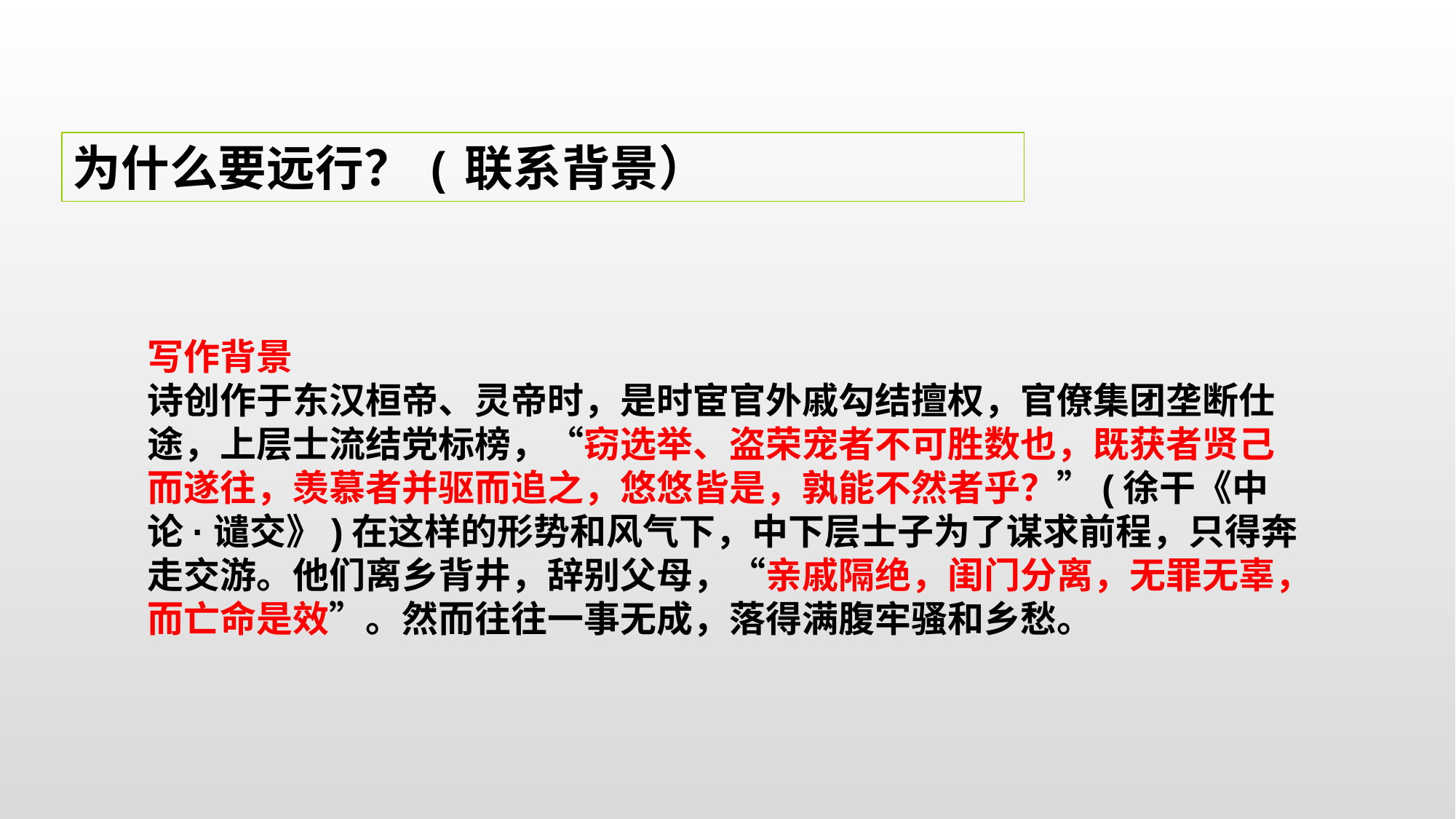

为什么要远行？(联系背景）
写作背景
诗创作于东汉桓帝、灵帝时，是时宦官外戚勾结擅权，官僚集团垄断仕途，上层士流结党标榜，“窃选举、盗荣宠者不可胜数也，既获者贤己而遂往，羡慕者并驱而追之，悠悠皆是，孰能不然者乎？”(徐干《中论·谴交》)在这样的形势和风气下，中下层士子为了谋求前程，只得奔走交游。他们离乡背井，辞别父母，“亲戚隔绝，闺门分离，无罪无辜，而亡命是效”。然而往往一事无成，落得满腹牢骚和乡愁。